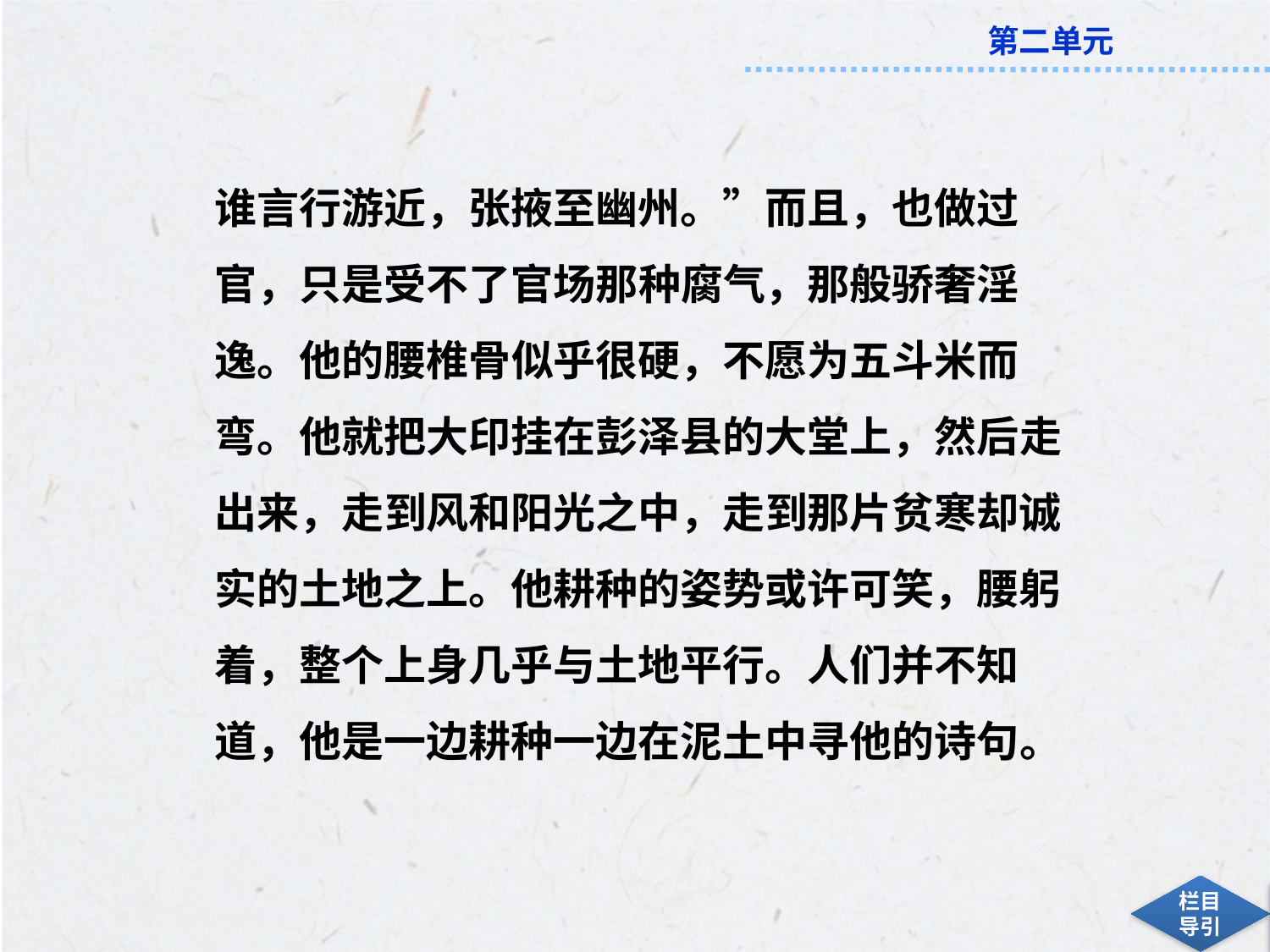

谁言行游近，张掖至幽州。”而且，也做过官，只是受不了官场那种腐气，那般骄奢淫逸。他的腰椎骨似乎很硬，不愿为五斗米而弯。他就把大印挂在彭泽县的大堂上，然后走出来，走到风和阳光之中，走到那片贫寒却诚实的土地之上。他耕种的姿势或许可笑，腰躬着，整个上身几乎与土地平行。人们并不知道，他是一边耕种一边在泥土中寻他的诗句。